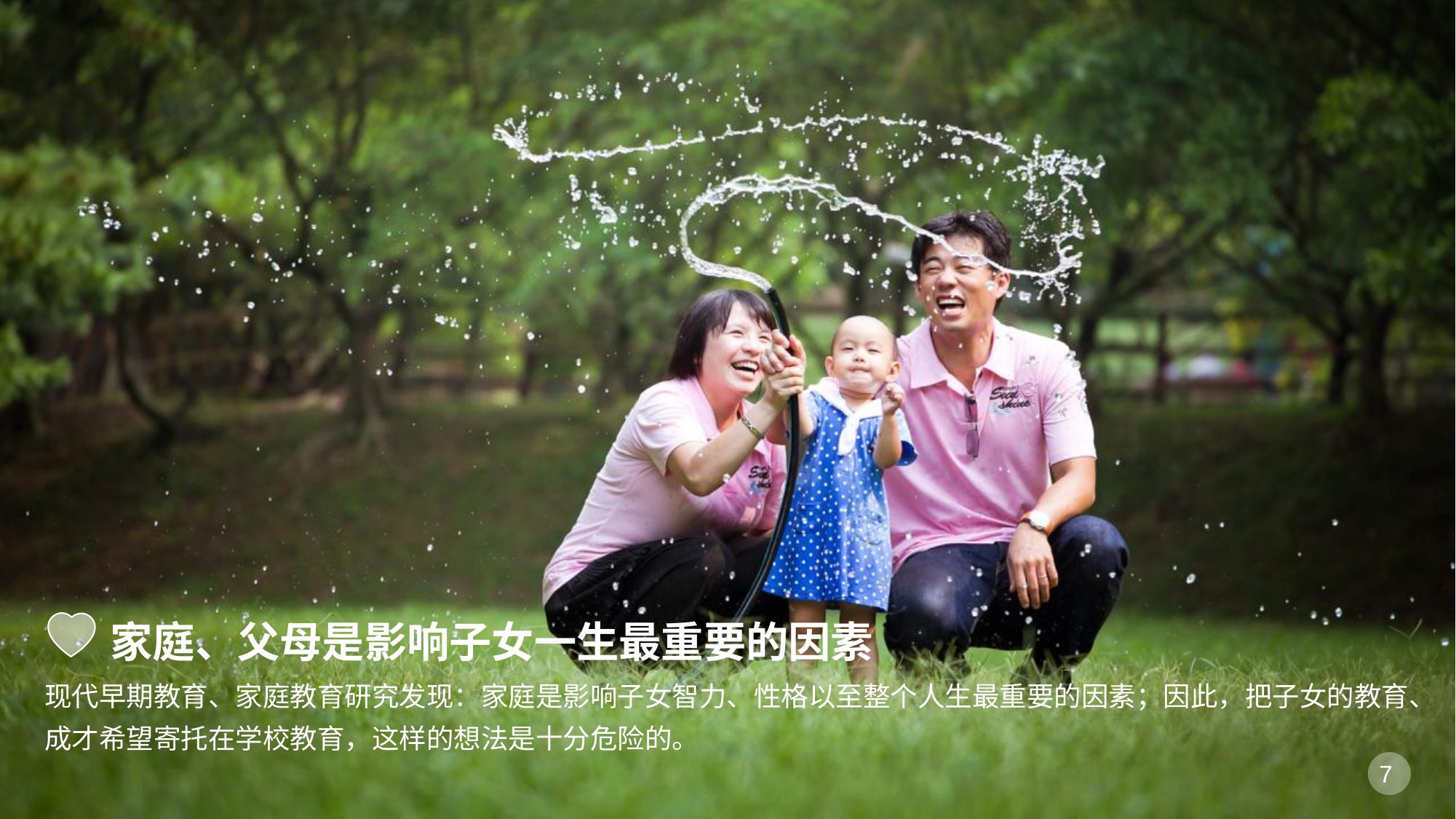

家庭、父母是影响子女一生最重要的因素

现代早期教育、家庭教育研究发现：家庭是影响子女智力、性格以至整个人生最重要的因素；因此，把子女的教育、成才希望寄托在学校教育，这样的想法是十分危险的。